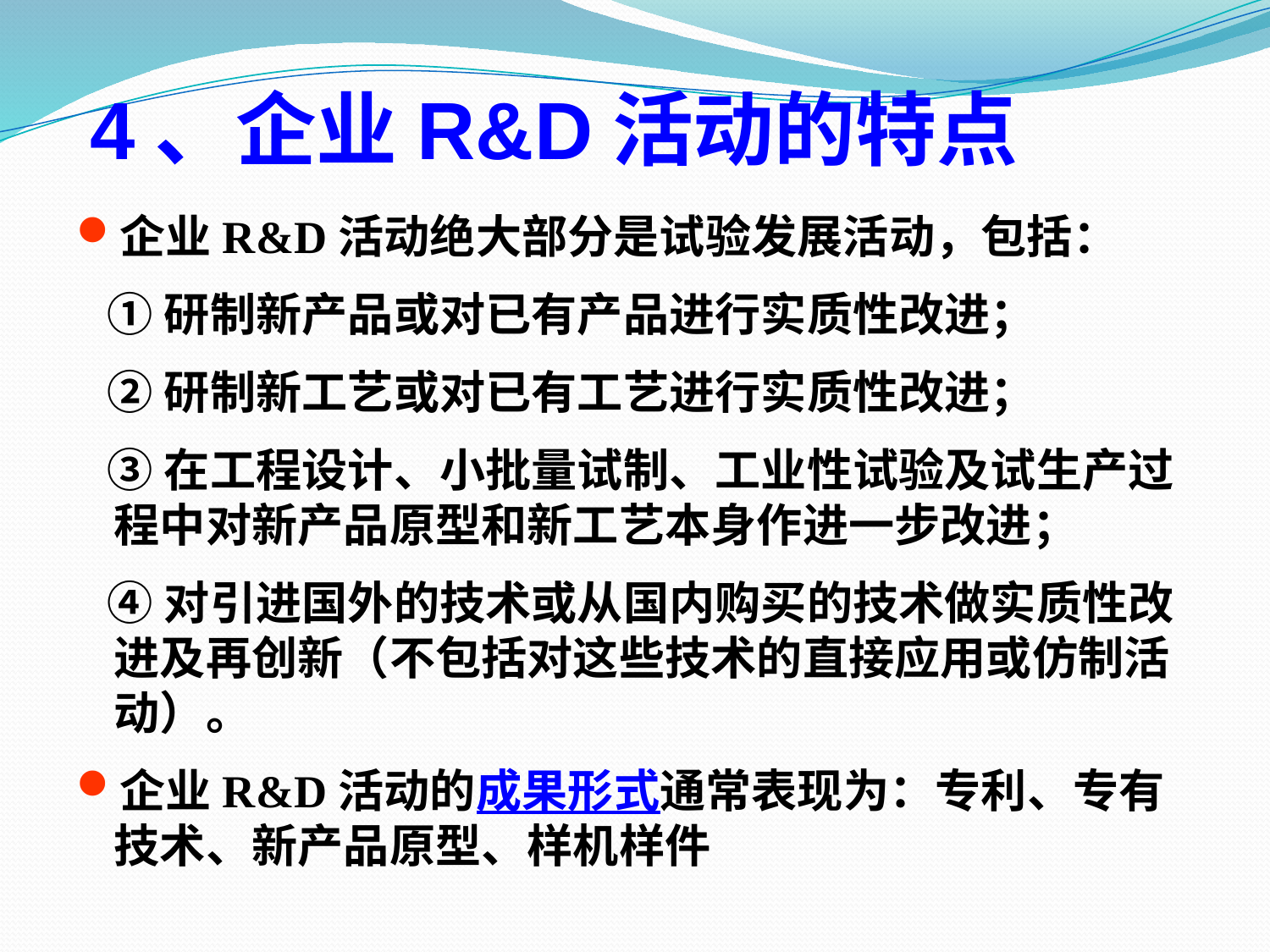

# 4、企业R&D活动的特点
企业R&D活动绝大部分是试验发展活动，包括：
   ①研制新产品或对已有产品进行实质性改进；
   ②研制新工艺或对已有工艺进行实质性改进；
   ③在工程设计、小批量试制、工业性试验及试生产过程中对新产品原型和新工艺本身作进一步改进；
   ④对引进国外的技术或从国内购买的技术做实质性改进及再创新（不包括对这些技术的直接应用或仿制活动）。
企业R&D活动的成果形式通常表现为：专利、专有技术、新产品原型、样机样件